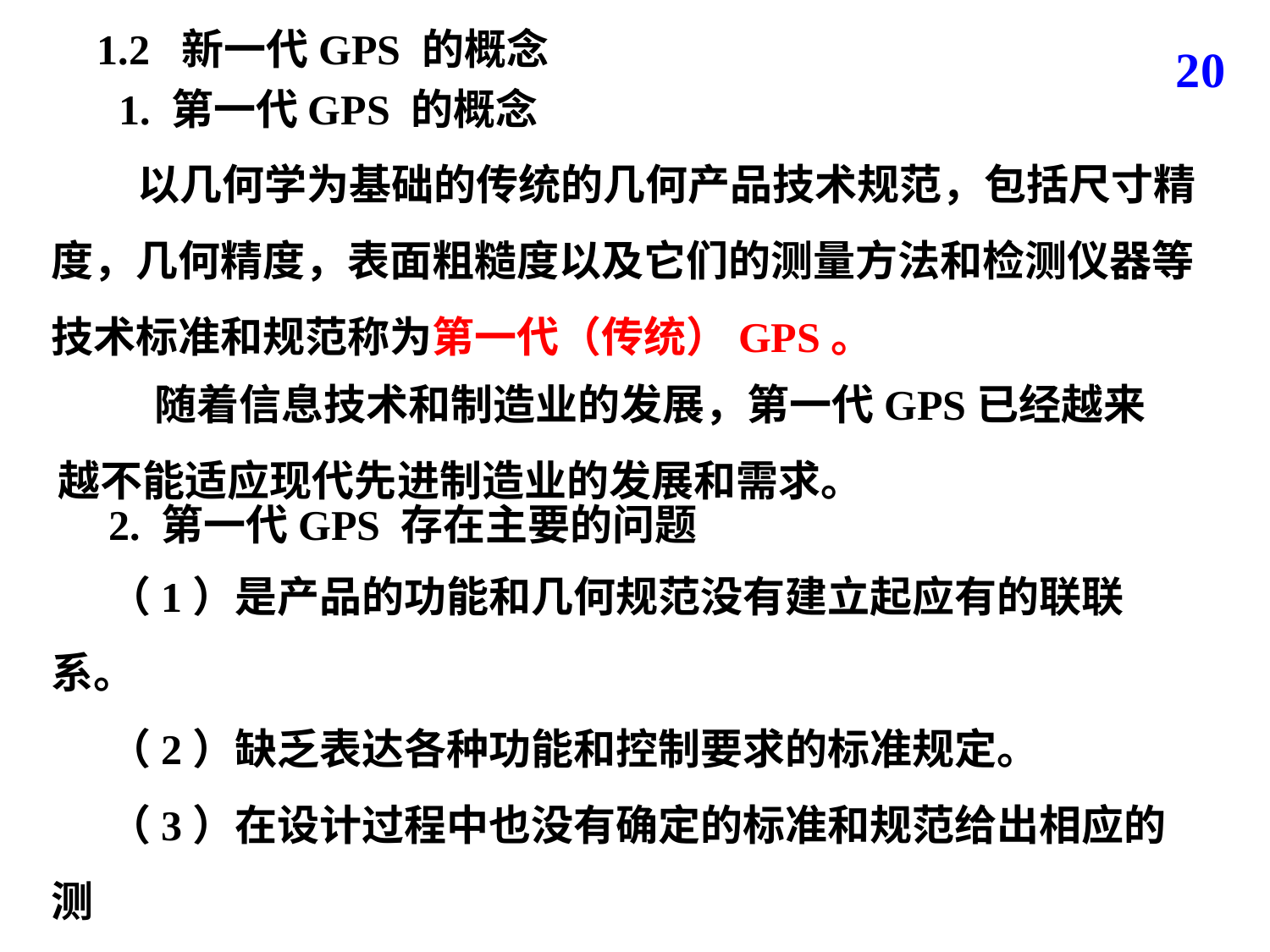

1.2  新一代GPS 的概念
20
  1. 第一代GPS 的概念
        以几何学为基础的传统的几何产品技术规范，包括尺寸精度，几何精度，表面粗糙度以及它们的测量方法和检测仪器等技术标准和规范称为第一代（传统）GPS。
         随着信息技术和制造业的发展，第一代GPS已经越来越不能适应现代先进制造业的发展和需求。
  2. 第一代GPS 存在主要的问题
     （1）是产品的功能和几何规范没有建立起应有的联联系。
     （2）缺乏表达各种功能和控制要求的标准规定。
     （3）在设计过程中也没有确定的标准和规范给出相应的测
量方法和评定准则，因而导致产品合格的评定缺乏唯一性，造成测量评估失控。